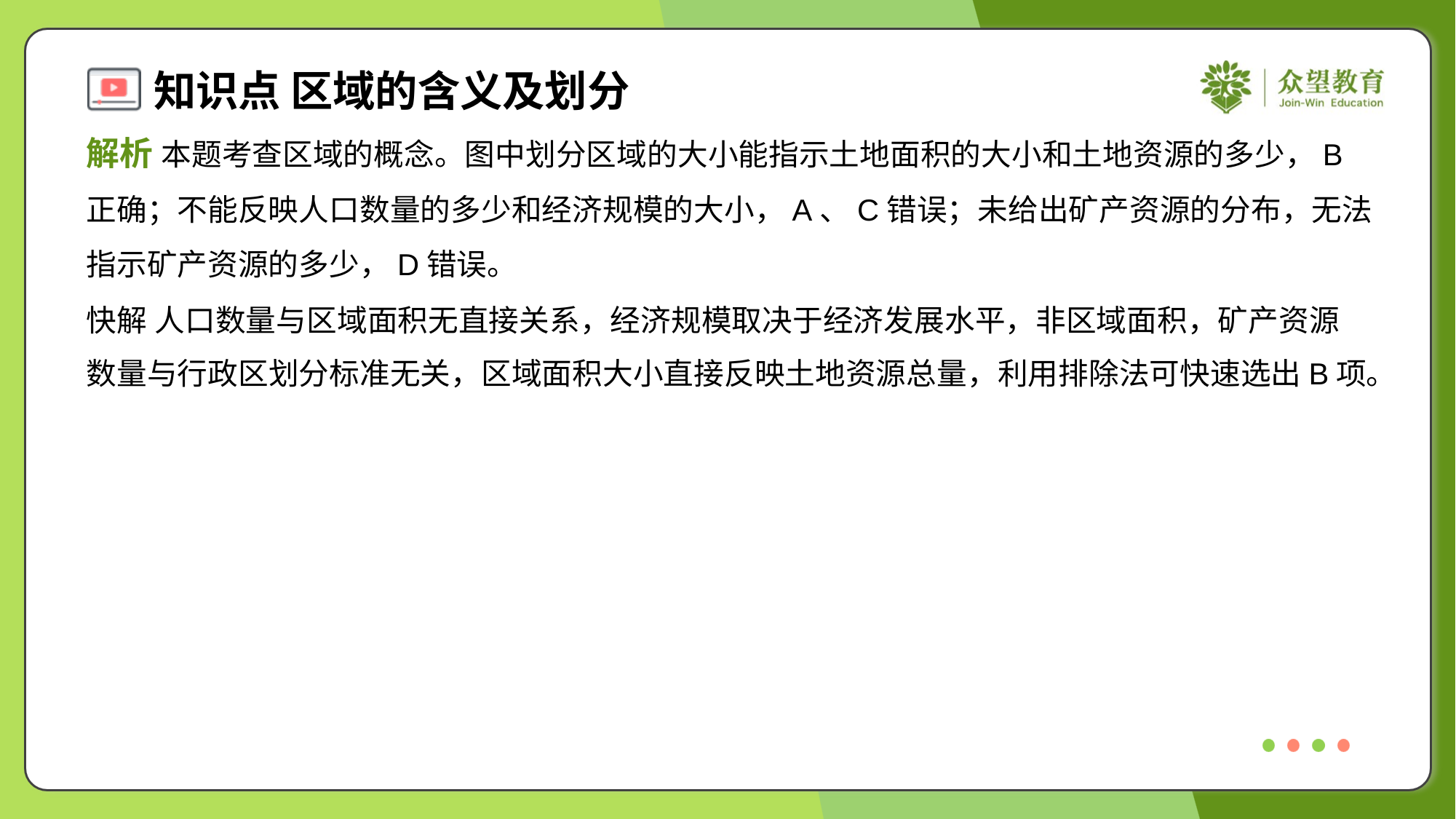

解析 本题考查区域的概念。图中划分区域的大小能指示土地面积的大小和土地资源的多少，B
正确；不能反映人口数量的多少和经济规模的大小，A、C错误；未给出矿产资源的分布，无法
指示矿产资源的多少，D错误。
快解 人口数量与区域面积无直接关系，经济规模取决于经济发展水平，非区域面积，矿产资源
数量与行政区划分标准无关，区域面积大小直接反映土地资源总量，利用排除法可快速选出B项。